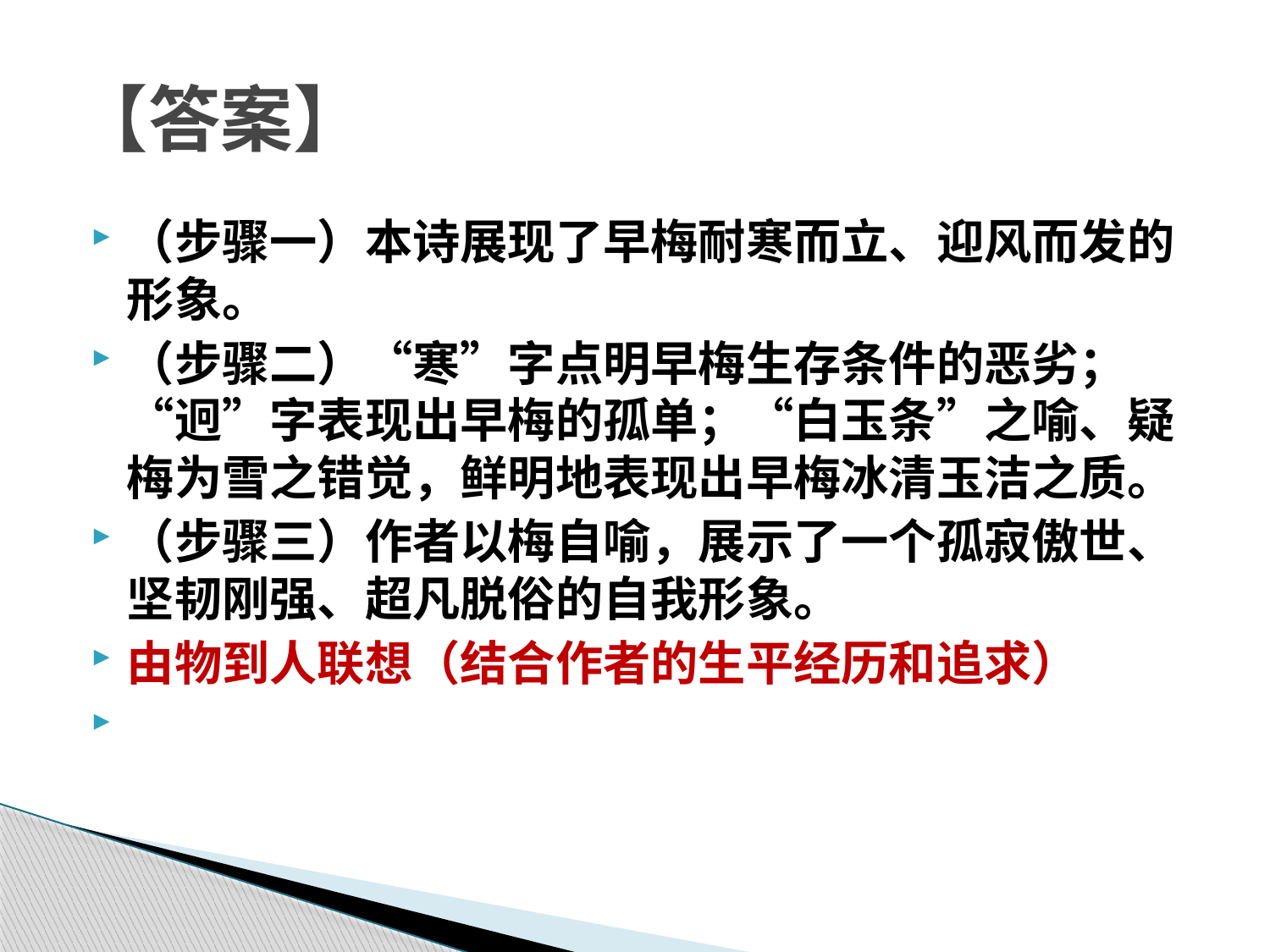

# 【答案】
（步骤一）本诗展现了早梅耐寒而立、迎风而发的形象。
（步骤二）“寒”字点明早梅生存条件的恶劣；“迥”字表现出早梅的孤单；“白玉条”之喻、疑梅为雪之错觉，鲜明地表现出早梅冰清玉洁之质。
（步骤三）作者以梅自喻，展示了一个孤寂傲世、坚韧刚强、超凡脱俗的自我形象。
由物到人联想（结合作者的生平经历和追求）